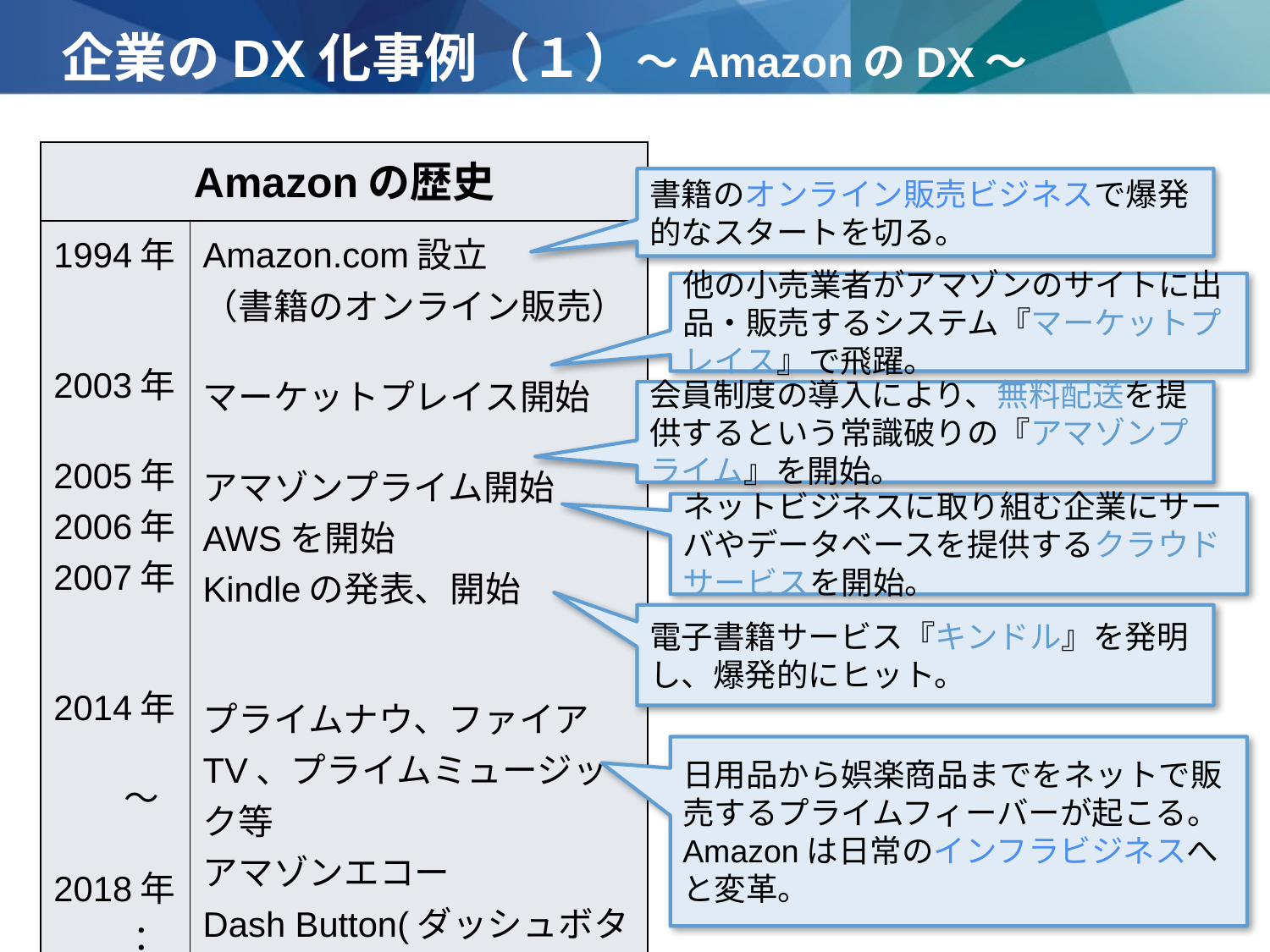

# 企業のDX化事例（１）～AmazonのDX～
| Amazonの歴史 |  |
| --- | --- |
| 1994年 2003年 2005年 2006年 2007年 2014年 　　〜 2018年 　　： | Amazon.com設立 （書籍のオンライン販売） マーケットプレイス開始 アマゾンプライム開始 AWSを開始 Kindleの発表、開始 プライムナウ、ファイアTV、プライムミュージック等 アマゾンエコー Dash Button(ダッシュボタン) Amazon Go |
書籍のオンライン販売ビジネスで爆発的なスタートを切る。
他の小売業者がアマゾンのサイトに出品・販売するシステム『マーケットプレイス』で飛躍。
会員制度の導入により、無料配送を提供するという常識破りの『アマゾンプライム』を開始。
ネットビジネスに取り組む企業にサーバやデータベースを提供するクラウドサービスを開始。
電子書籍サービス『キンドル』を発明し、爆発的にヒット。
日用品から娯楽商品までをネットで販売するプライムフィーバーが起こる。
Amazonは日常のインフラビジネスへと変革。